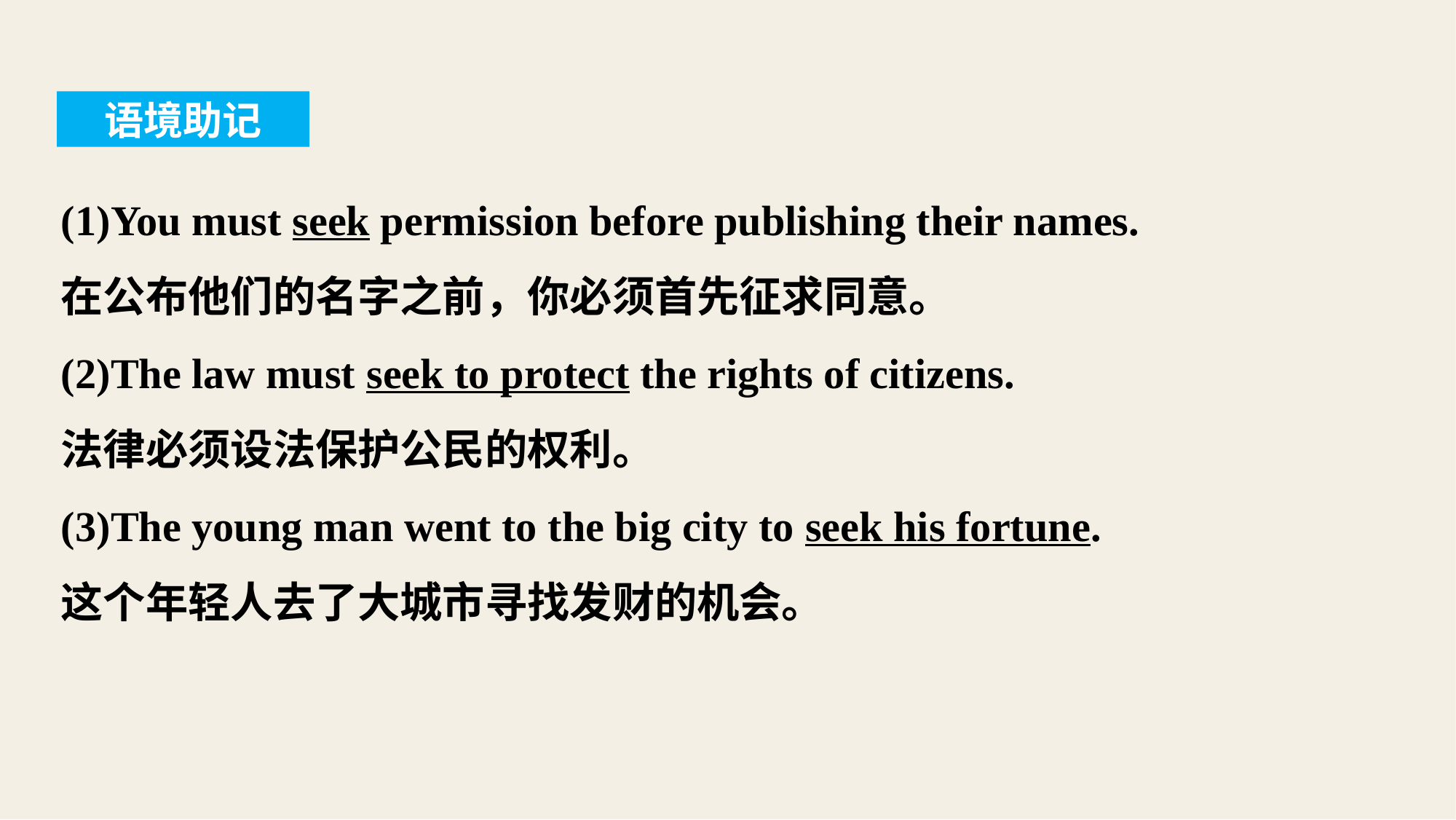

语境助记
(1)You must seek permission before publishing their names.
在公布他们的名字之前，你必须首先征求同意。
(2)The law must seek to protect the rights of citizens.
法律必须设法保护公民的权利。
(3)The young man went to the big city to seek his fortune.
这个年轻人去了大城市寻找发财的机会。